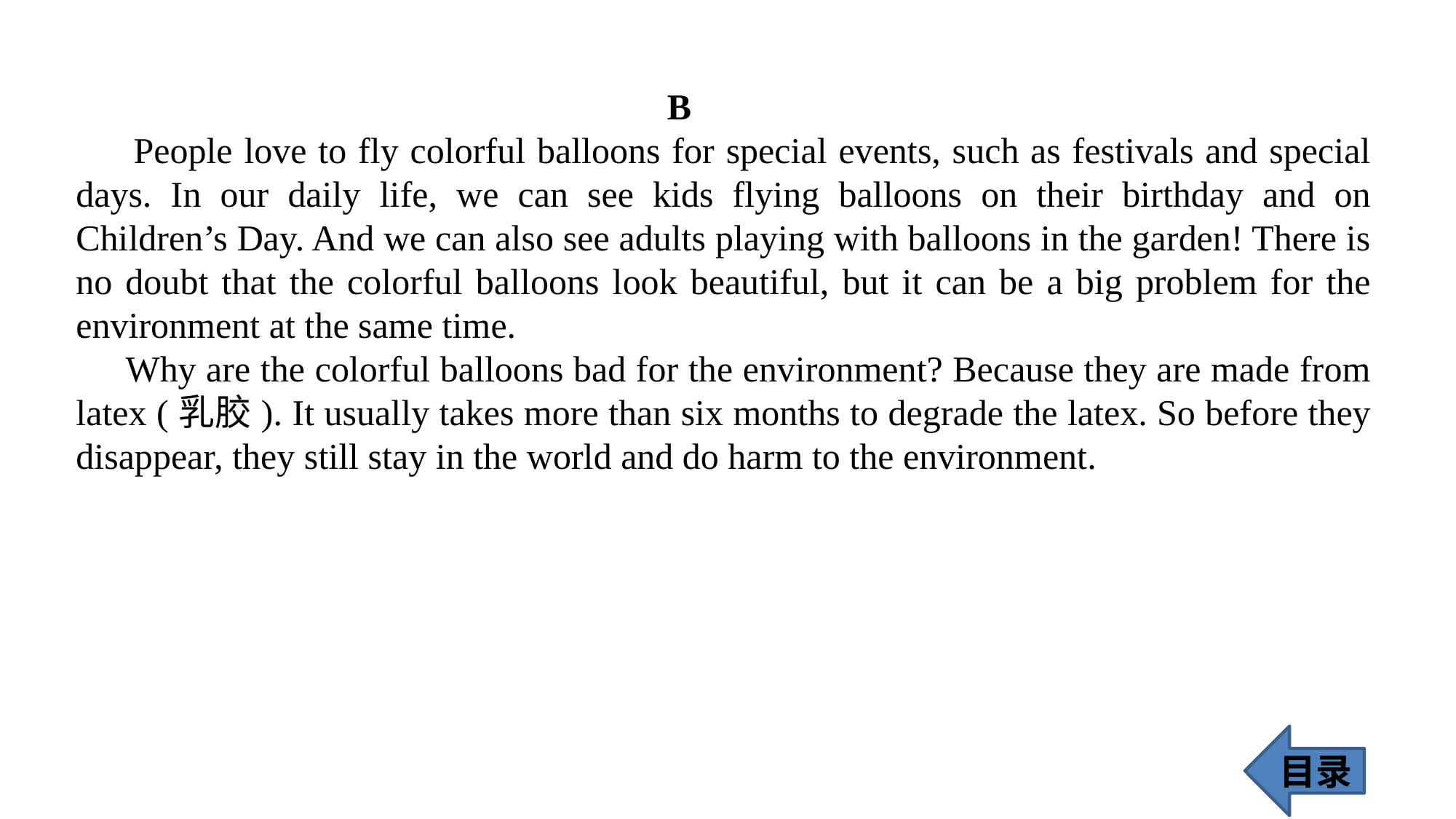

B
     People love to fly colorful balloons for special events, such as festivals and special days. In our daily life, we can see kids flying balloons on their birthday and on Children’s Day. And we can also see adults playing with balloons in the garden! There is no doubt that the colorful balloons look beautiful, but it can be a big problem for the environment at the same time.
     Why are the colorful balloons bad for the environment? Because they are made from latex (乳胶). It usually takes more than six months to degrade the latex. So before they disappear, they still stay in the world and do harm to the environment.
目录
37